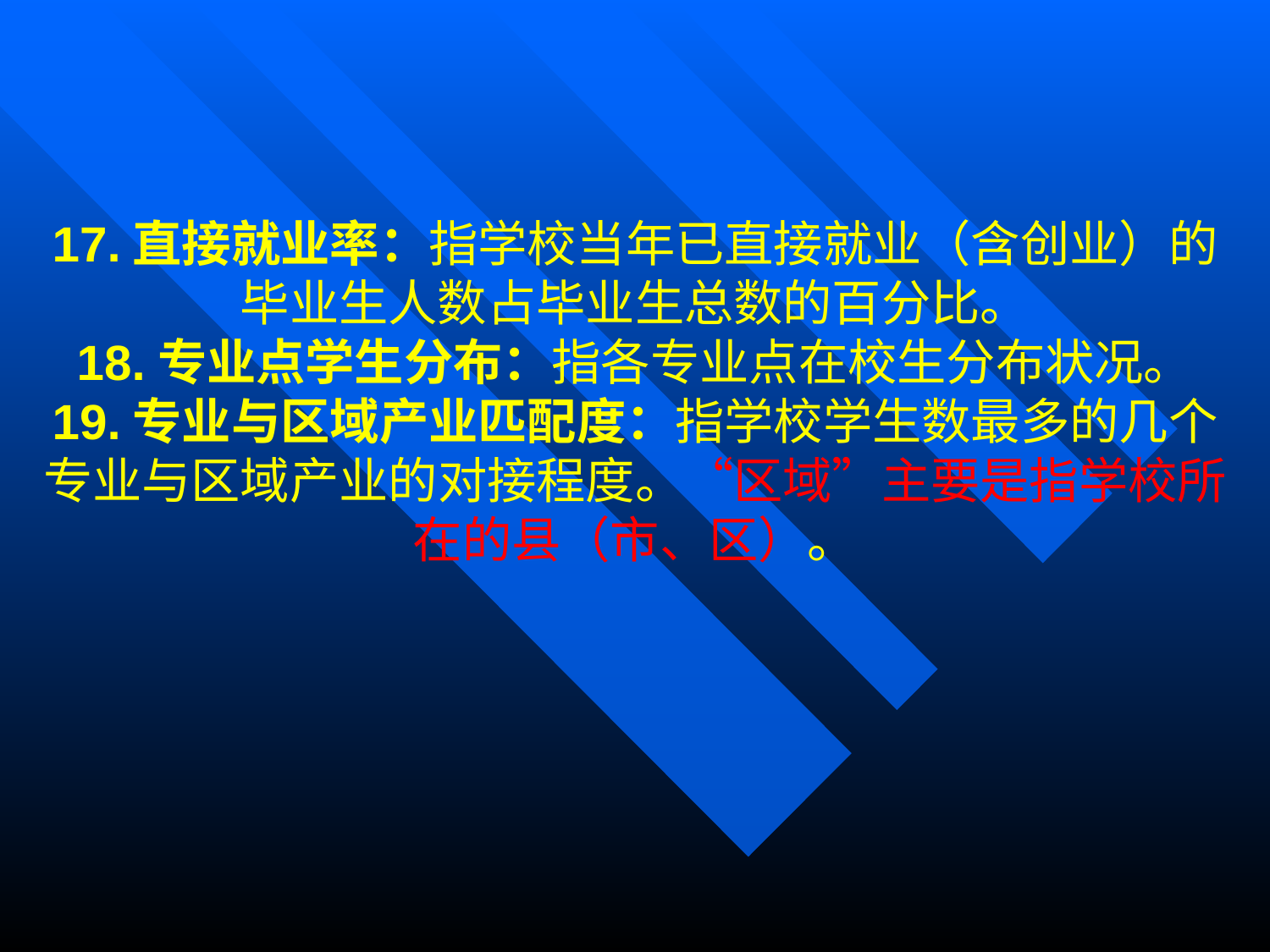

17.直接就业率：指学校当年已直接就业（含创业）的毕业生人数占毕业生总数的百分比。
18.专业点学生分布：指各专业点在校生分布状况。
19.专业与区域产业匹配度：指学校学生数最多的几个专业与区域产业的对接程度。“区域”主要是指学校所在的县（市、区）。